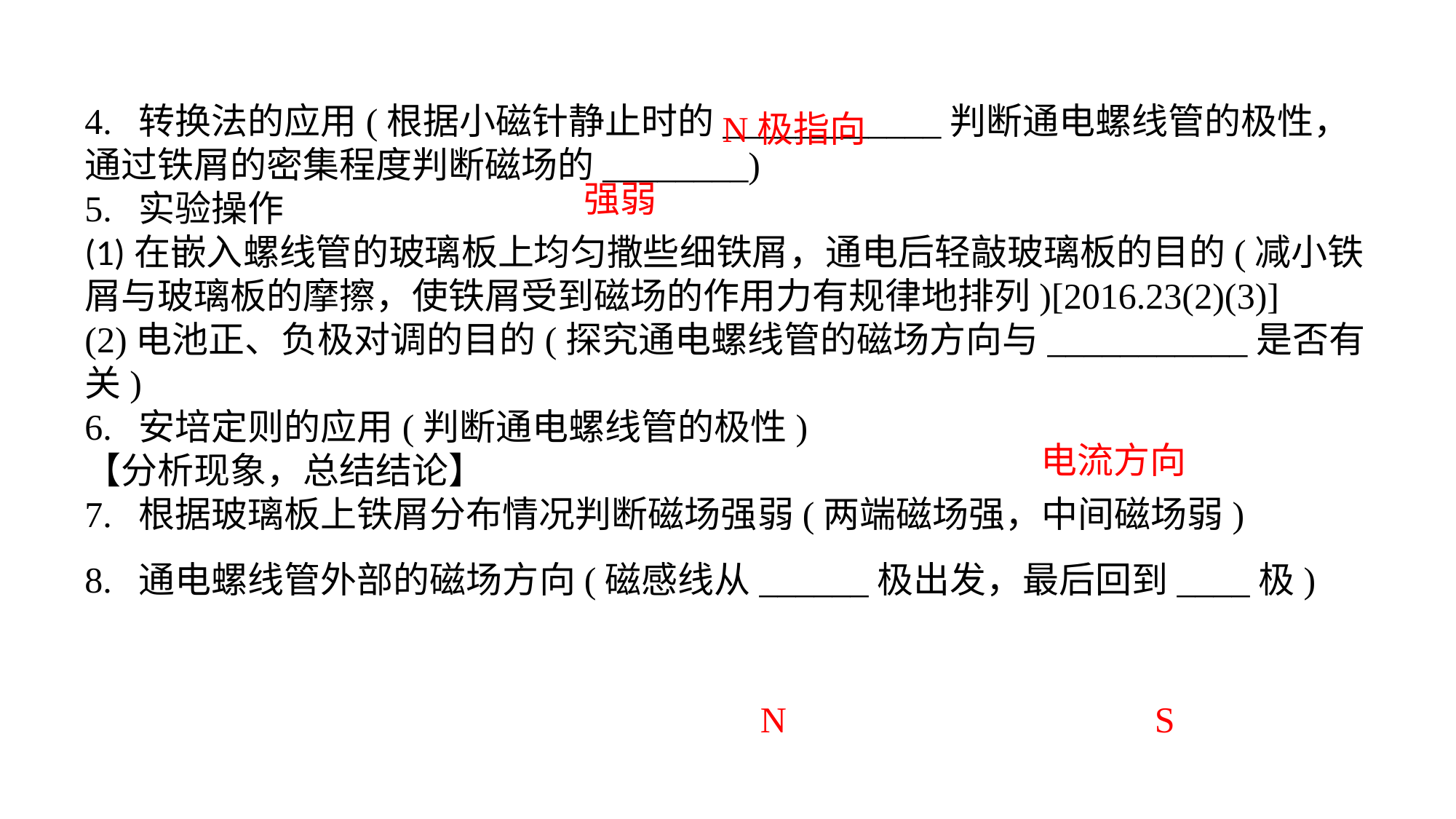

4.  转换法的应用(根据小磁针静止时的____________判断通电螺线管的极性，通过铁屑的密集程度判断磁场的________)5.  实验操作(1)在嵌入螺线管的玻璃板上均匀撒些细铁屑，通电后轻敲玻璃板的目的(减小铁屑与玻璃板的摩擦，使铁屑受到磁场的作用力有规律地排列)[2016.23(2)(3)](2)电池正、负极对调的目的(探究通电螺线管的磁场方向与___________是否有关)6.  安培定则的应用(判断通电螺线管的极性)【分析现象，总结结论】7.  根据玻璃板上铁屑分布情况判断磁场强弱(两端磁场强，中间磁场弱)8.  通电螺线管外部的磁场方向(磁感线从______极出发，最后回到____极)
 N极指向
强弱
电流方向
N
S